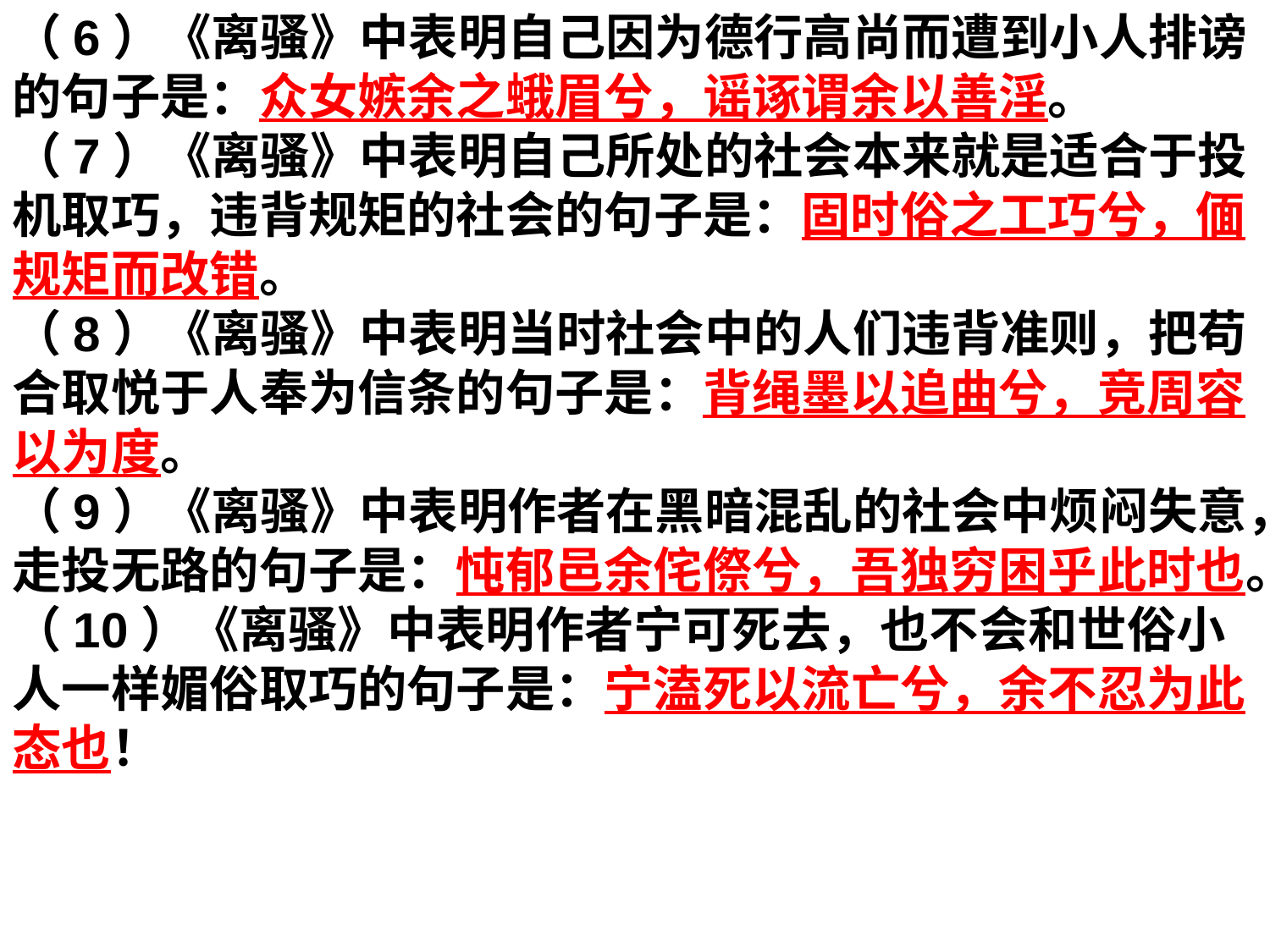

（6）《离骚》中表明自己因为德行高尚而遭到小人排谤的句子是：众女嫉余之蛾眉兮，谣诼谓余以善淫。
（7）《离骚》中表明自己所处的社会本来就是适合于投机取巧，违背规矩的社会的句子是：固时俗之工巧兮，偭规矩而改错。
（8）《离骚》中表明当时社会中的人们违背准则，把苟合取悦于人奉为信条的句子是：背绳墨以追曲兮，竞周容以为度。
（9）《离骚》中表明作者在黑暗混乱的社会中烦闷失意，走投无路的句子是：忳郁邑余侘傺兮，吾独穷困乎此时也。
（10）《离骚》中表明作者宁可死去，也不会和世俗小人一样媚俗取巧的句子是：宁溘死以流亡兮，余不忍为此态也！